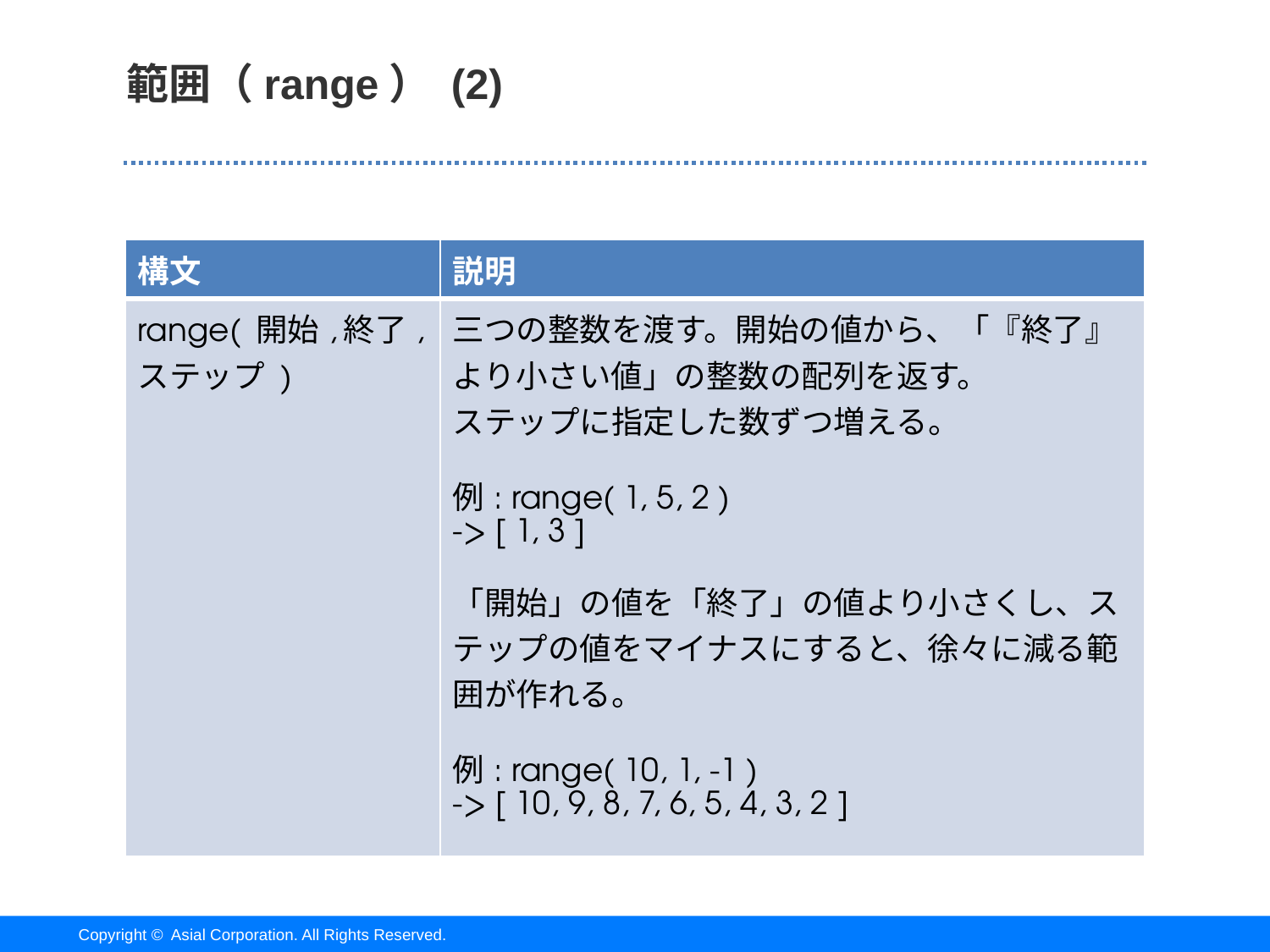

# 範囲（range） (2)

| 構文 | 説明 |
| --- | --- |
| range( 開始,終了,ステップ ) | 三つの整数を渡す。開始の値から、「『終了』より小さい値」の整数の配列を返す。 ステップに指定した数ずつ増える。 例: range( 1, 5, 2 ) -> [ 1, 3 ] 「開始」の値を「終了」の値より小さくし、ステップの値をマイナスにすると、徐々に減る範囲が作れる。 例: range( 10, 1, -1 ) -> [ 10, 9, 8, 7, 6, 5, 4, 3, 2 ] |